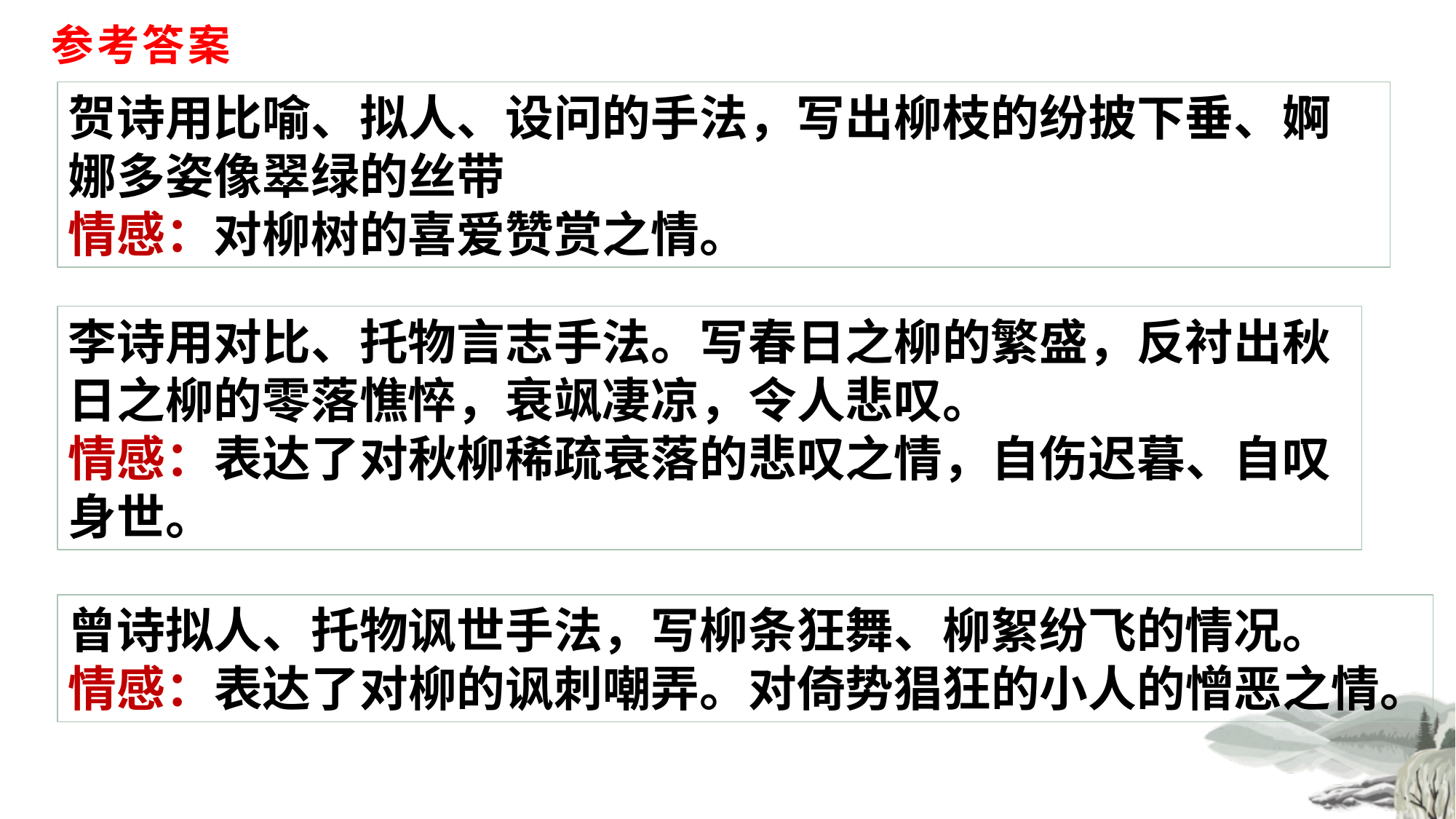

# 参考答案
贺诗用比喻、拟人、设问的手法，写出柳枝的纷披下垂、婀娜多姿像翠绿的丝带
情感：对柳树的喜爱赞赏之情。
李诗用对比、托物言志手法。写春日之柳的繁盛，反衬出秋日之柳的零落憔悴，衰飒凄凉，令人悲叹。
情感：表达了对秋柳稀疏衰落的悲叹之情，自伤迟暮、自叹身世。

曾诗拟人、托物讽世手法，写柳条狂舞、柳絮纷飞的情况。
情感：表达了对柳的讽刺嘲弄。对倚势猖狂的小人的憎恶之情。